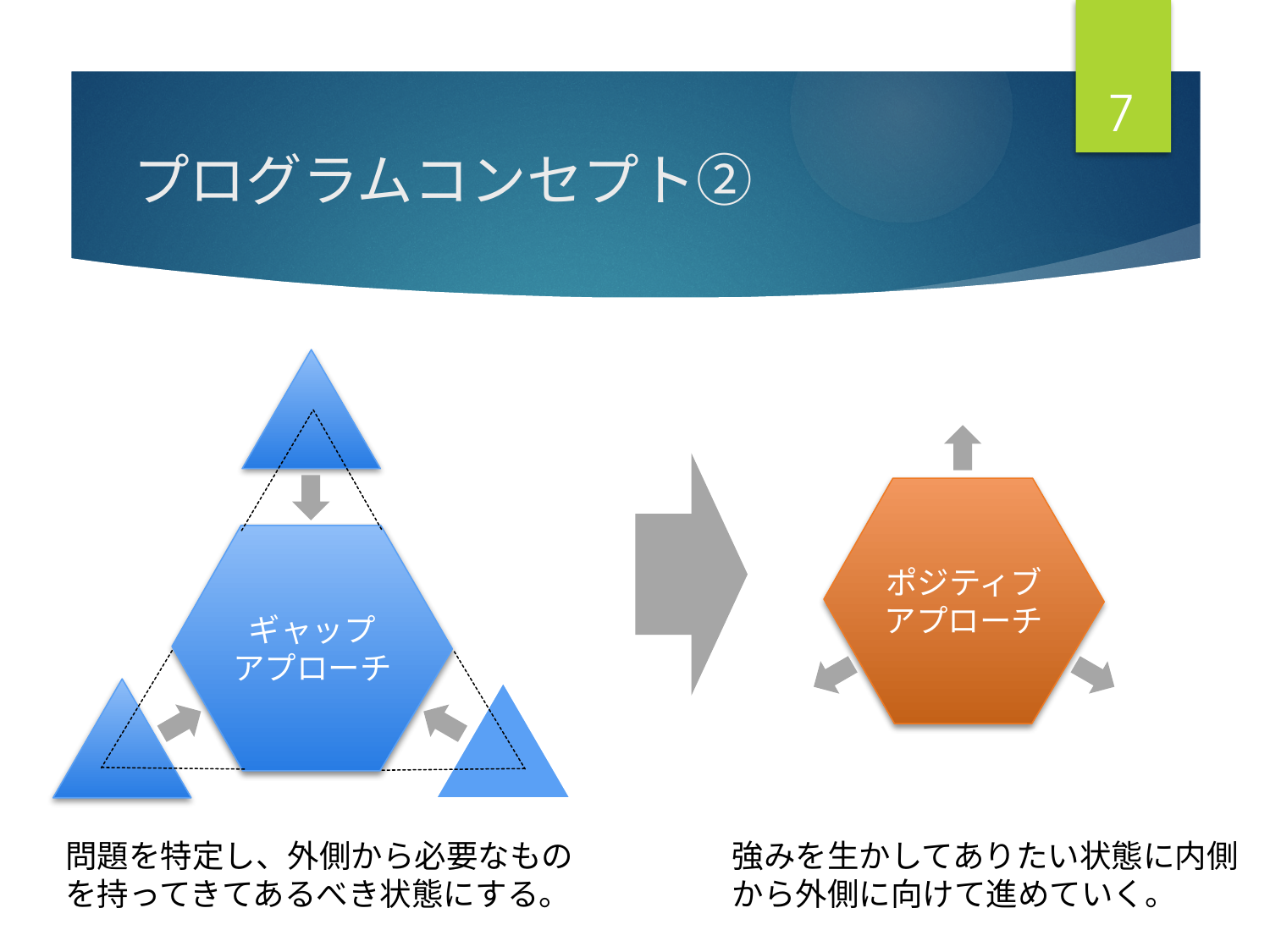

7
# プログラムコンセプト②

ギャップ
アプローチ

ポジティブ
アプローチ

問題を特定し、外側から必要なものを持ってきてあるべき状態にする。
強みを生かしてありたい状態に内側から外側に向けて進めていく。